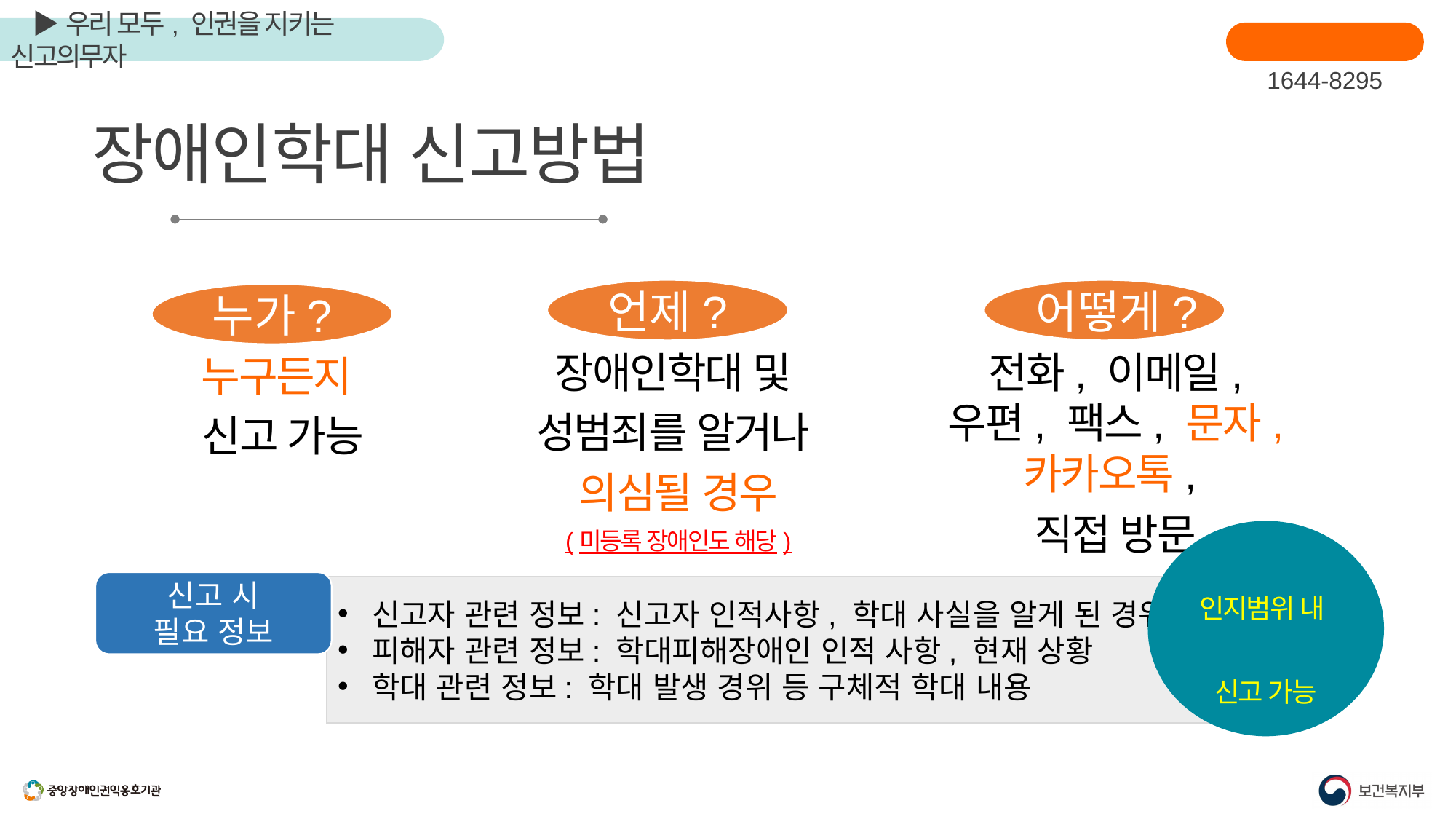

장애인학대신고
1644-8295

장애인학대 신고방법
언제?
장애인학대 및
성범죄를 알거나
의심될 경우
(미등록 장애인도 해당)
어떻게?
전화, 이메일, 우편, 팩스, 문자, 카카오톡,
직접 방문
누가?
누구든지
신고 가능
다 알지 못해도
인지범위 내
정보로도
신고 가능
신고 시
필요 정보
신고자 관련 정보: 신고자 인적사항, 학대 사실을 알게 된 경위
피해자 관련 정보: 학대피해장애인 인적 사항, 현재 상황
학대 관련 정보: 학대 발생 경위 등 구체적 학대 내용